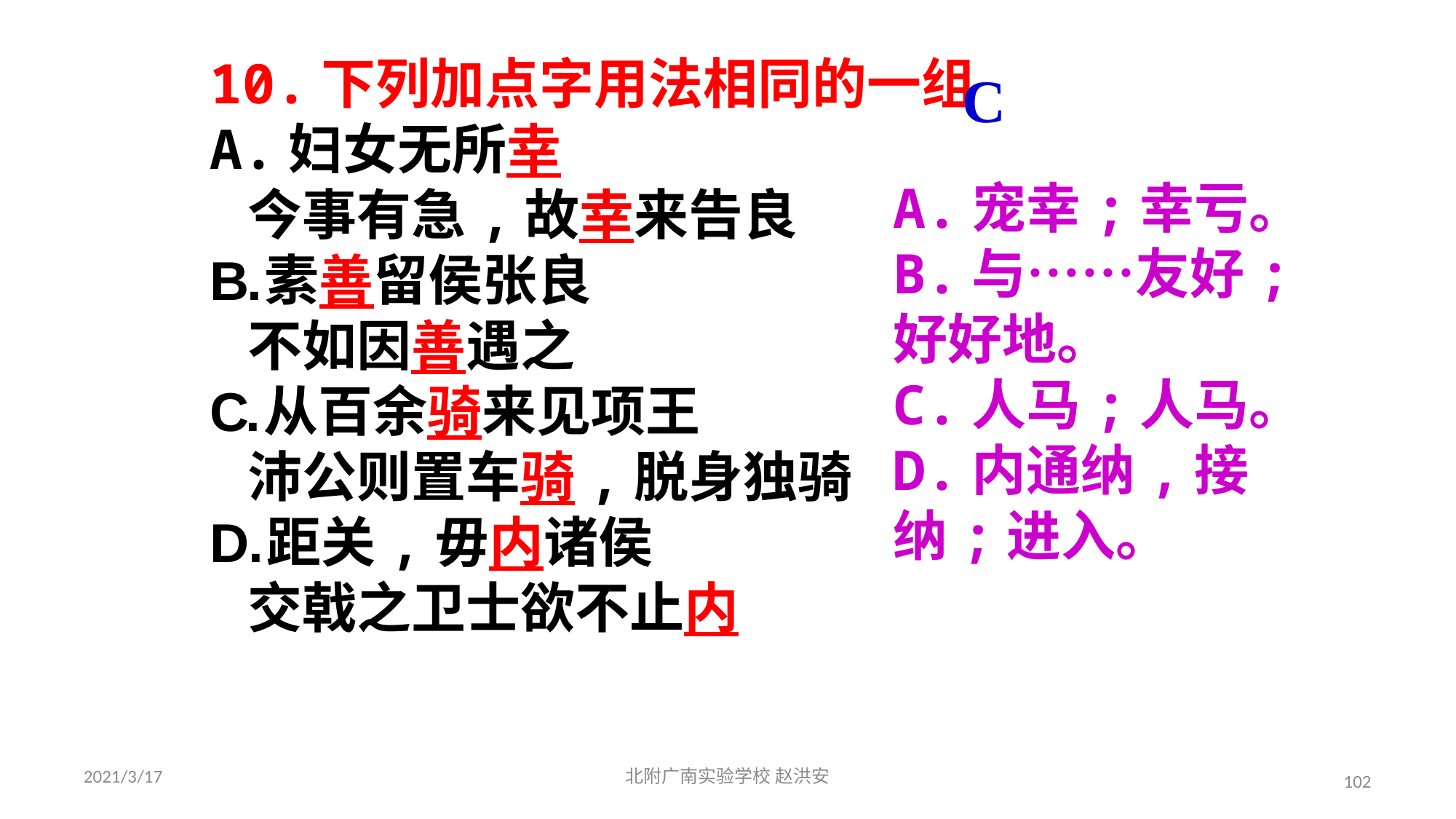

10.下列加点字用法相同的一组
A.妇女无所幸
  今事有急,故幸来告良
素善留侯张良
  不如因善遇之
从百余骑来见项王
  沛公则置车骑,脱身独骑
距关,毋内诸侯
  交戟之卫士欲不止内
C
A.宠幸;幸亏。
B.与……友好;好好地。
C.人马;人马。
D.内通纳,接纳;进入。
2021/3/17
北附广南实验学校 赵洪安
102